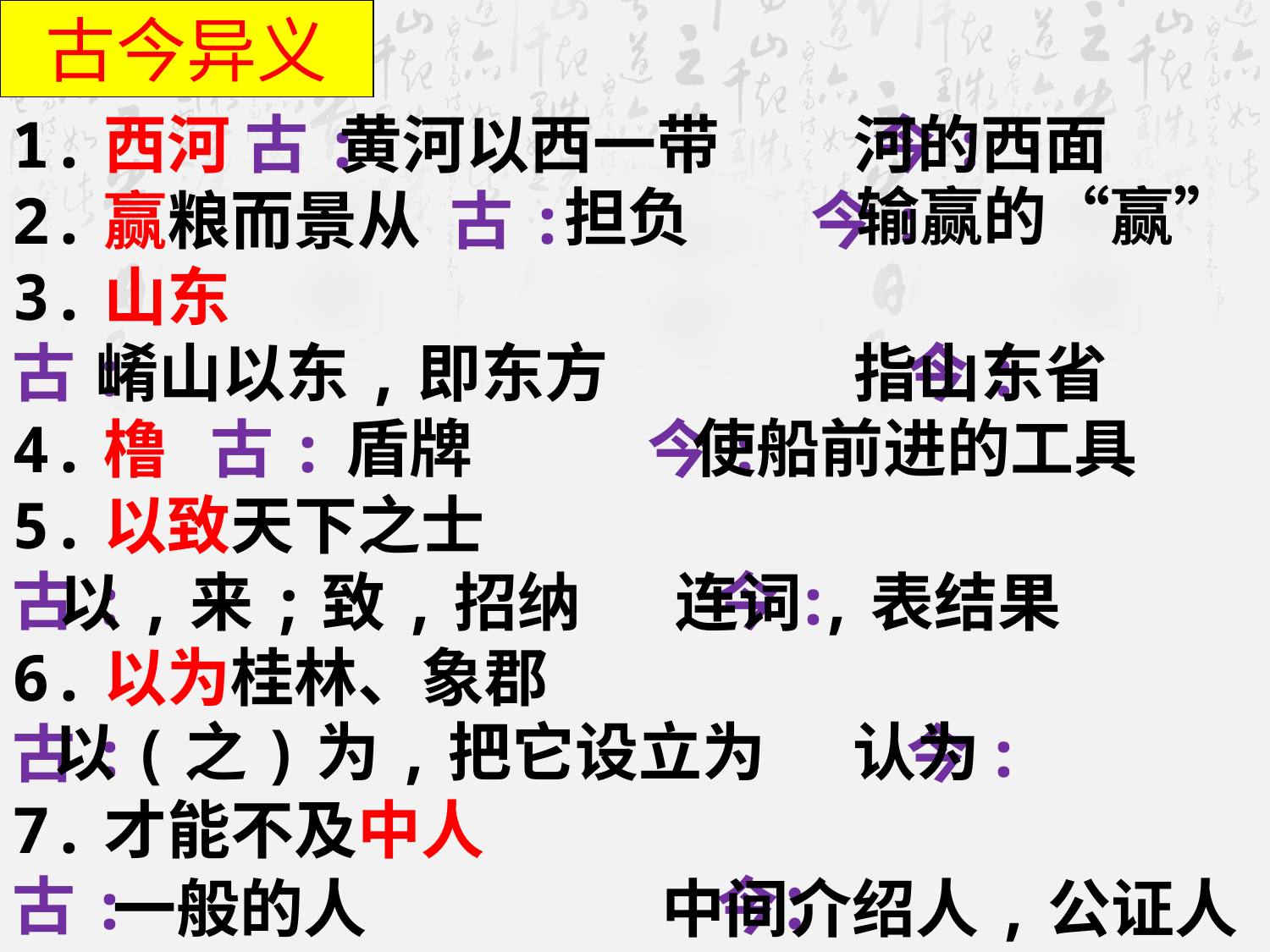

古今异义
1.西河 古:             今:
2.赢粮而景从  古:      今:
3.山东
古:                    今:
4.橹   古:        今:
5.以致天下之士
古:               今:
6.以为桂林、象郡
古:                    今:
7.才能不及中人
古:               今：
黄河以西一带
河的西面
担负
输赢的“赢”
崤山以东,即东方
指山东省
盾牌
使船前进的工具
以,来;致,招纳
连词,表结果
以(之)为,把它设立为
认为
一般的人
中间介绍人,公证人